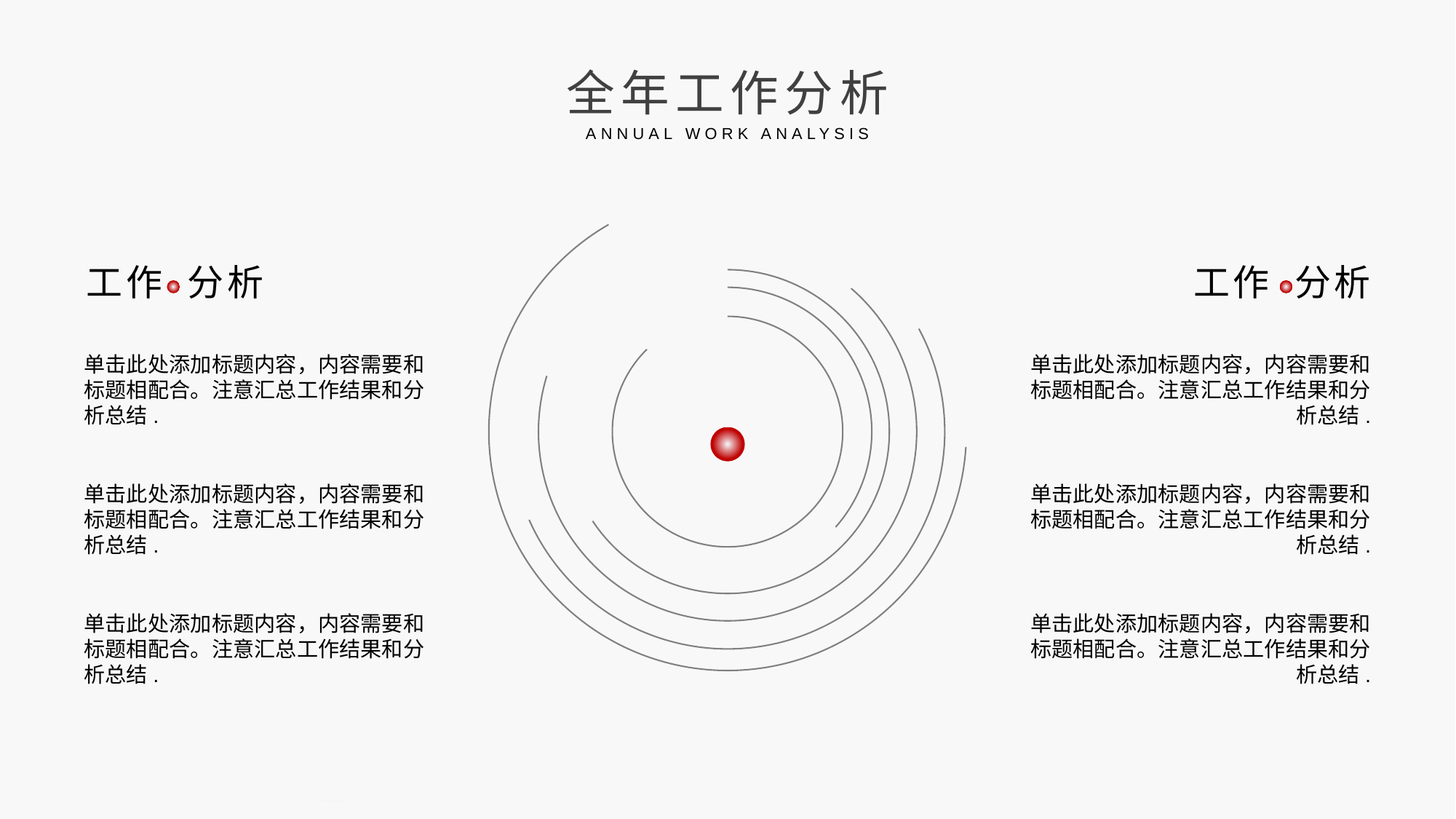

全年工作分析
ANNUAL WORK ANALYSIS

工作  分析

工作  分析

。

单击此处添加标题内容，内容需要和标题相配合。注意汇总工作结果和分析总结.
单击此处添加标题内容，内容需要和标题相配合。注意汇总工作结果和分析总结.

单击此处添加标题内容，内容需要和标题相配合。注意汇总工作结果和分析总结.
单击此处添加标题内容，内容需要和标题相配合。注意汇总工作结果和分析总结.
单击此处添加标题内容，内容需要和标题相配合。注意汇总工作结果和分析总结.
单击此处添加标题内容，内容需要和标题相配合。注意汇总工作结果和分析总结.
PPT下载 http://www.1ppt.com/xiazai/